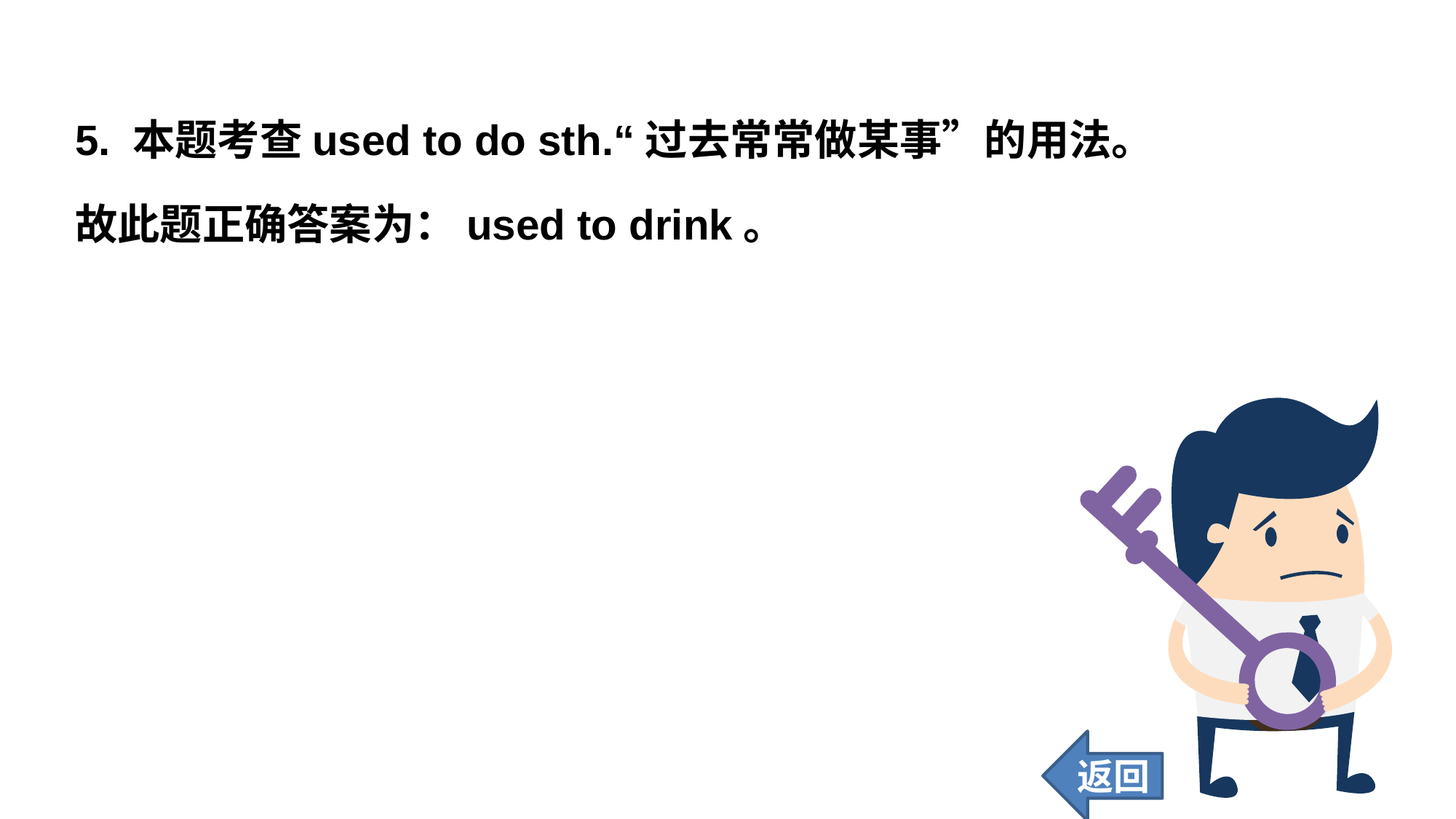

5. 本题考查used to do sth.“过去常常做某事”的用法。
故此题正确答案为：used to drink。

返回
58